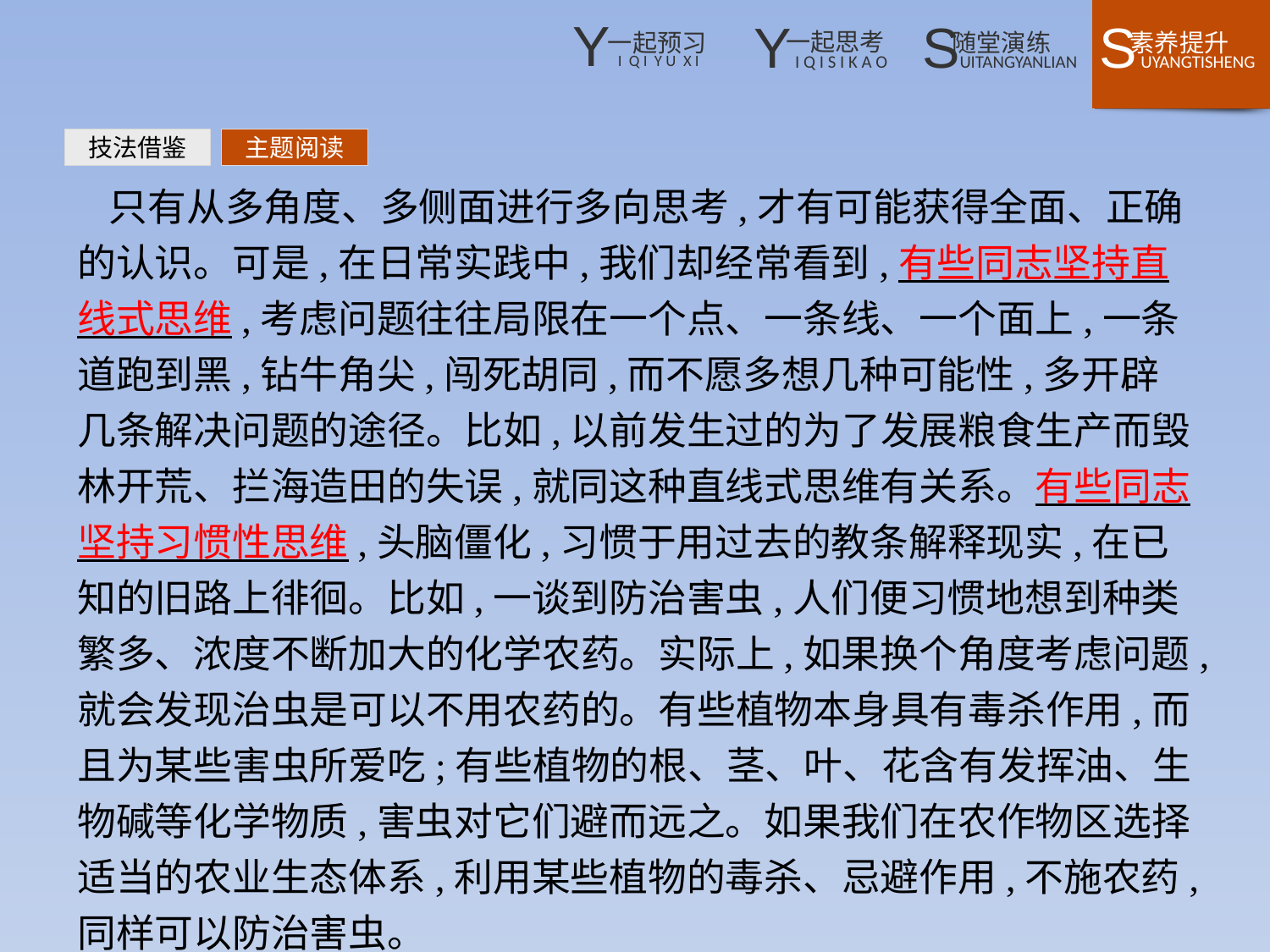

技法借鉴
主题阅读
只有从多角度、多侧面进行多向思考,才有可能获得全面、正确的认识。可是,在日常实践中,我们却经常看到,有些同志坚持直线式思维,考虑问题往往局限在一个点、一条线、一个面上,一条道跑到黑,钻牛角尖,闯死胡同,而不愿多想几种可能性,多开辟几条解决问题的途径。比如,以前发生过的为了发展粮食生产而毁林开荒、拦海造田的失误,就同这种直线式思维有关系。有些同志坚持习惯性思维,头脑僵化,习惯于用过去的教条解释现实,在已知的旧路上徘徊。比如,一谈到防治害虫,人们便习惯地想到种类繁多、浓度不断加大的化学农药。实际上,如果换个角度考虑问题,就会发现治虫是可以不用农药的。有些植物本身具有毒杀作用,而且为某些害虫所爱吃;有些植物的根、茎、叶、花含有发挥油、生物碱等化学物质,害虫对它们避而远之。如果我们在农作物区选择适当的农业生态体系,利用某些植物的毒杀、忌避作用,不施农药,同样可以防治害虫。